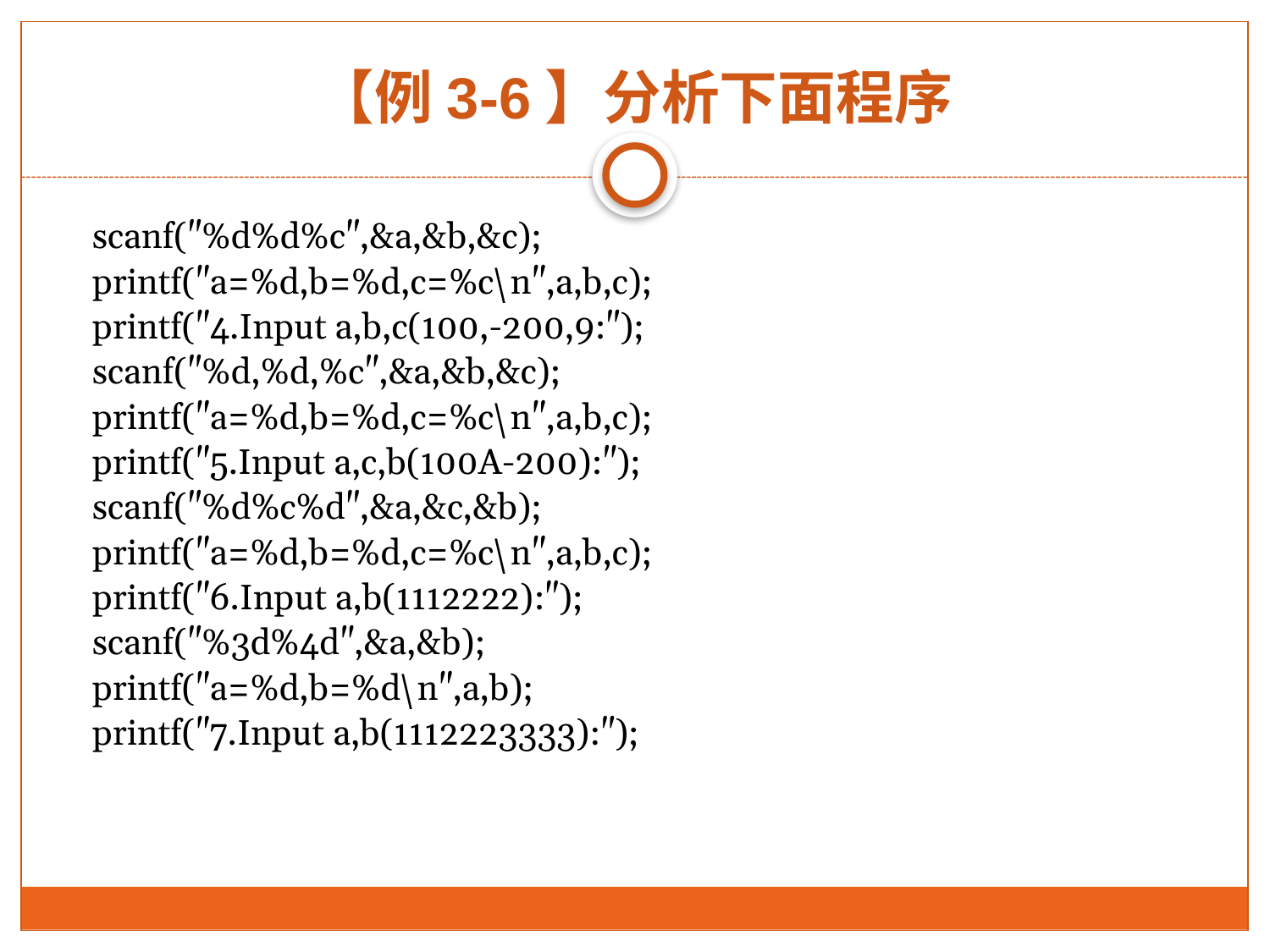

# 【例3-6】分析下面程序
	scanf("%d%d%c",&a,&b,&c);
	printf("a=%d,b=%d,c=%c\n",a,b,c);
	printf("4.Input a,b,c(100,-200,9:");
	scanf("%d,%d,%c",&a,&b,&c);
	printf("a=%d,b=%d,c=%c\n",a,b,c);
	printf("5.Input a,c,b(100A-200):");
	scanf("%d%c%d",&a,&c,&b);
	printf("a=%d,b=%d,c=%c\n",a,b,c);
	printf("6.Input a,b(1112222):");
	scanf("%3d%4d",&a,&b);
	printf("a=%d,b=%d\n",a,b);
	printf("7.Input a,b(1112223333):");